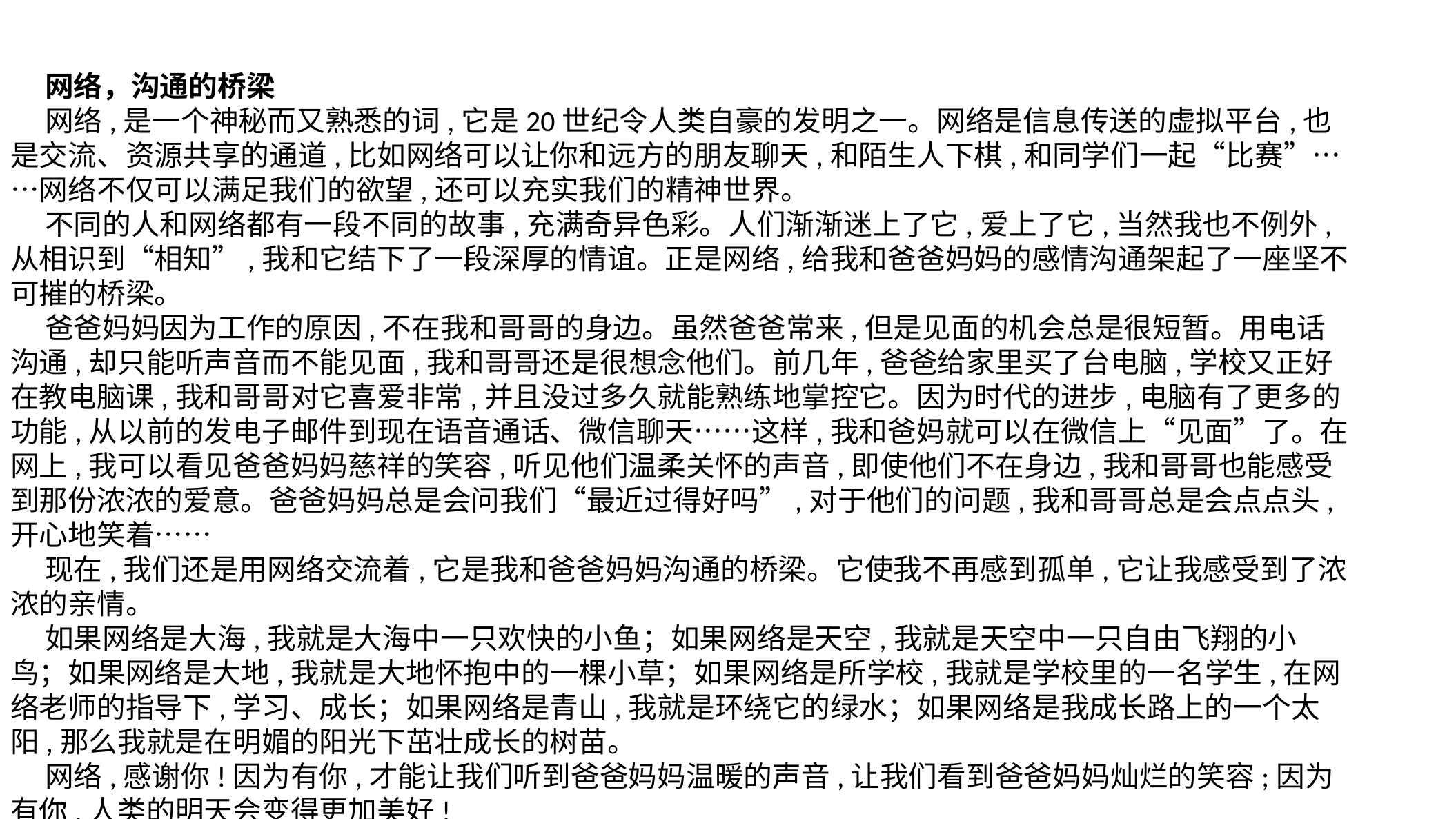

网络，沟通的桥梁
网络,是一个神秘而又熟悉的词,它是20世纪令人类自豪的发明之一。网络是信息传送的虚拟平台,也是交流、资源共享的通道,比如网络可以让你和远方的朋友聊天,和陌生人下棋,和同学们一起“比赛”……网络不仅可以满足我们的欲望,还可以充实我们的精神世界。
不同的人和网络都有一段不同的故事,充满奇异色彩。人们渐渐迷上了它,爱上了它,当然我也不例外,从相识到“相知”,我和它结下了一段深厚的情谊。正是网络,给我和爸爸妈妈的感情沟通架起了一座坚不可摧的桥梁。
爸爸妈妈因为工作的原因,不在我和哥哥的身边。虽然爸爸常来,但是见面的机会总是很短暂。用电话沟通,却只能听声音而不能见面,我和哥哥还是很想念他们。前几年,爸爸给家里买了台电脑,学校又正好在教电脑课,我和哥哥对它喜爱非常,并且没过多久就能熟练地掌控它。因为时代的进步,电脑有了更多的功能,从以前的发电子邮件到现在语音通话、微信聊天……这样,我和爸妈就可以在微信上“见面”了。在网上,我可以看见爸爸妈妈慈祥的笑容,听见他们温柔关怀的声音,即使他们不在身边,我和哥哥也能感受到那份浓浓的爱意。爸爸妈妈总是会问我们“最近过得好吗”,对于他们的问题,我和哥哥总是会点点头,开心地笑着……
现在,我们还是用网络交流着,它是我和爸爸妈妈沟通的桥梁。它使我不再感到孤单,它让我感受到了浓浓的亲情。
如果网络是大海,我就是大海中一只欢快的小鱼；如果网络是天空,我就是天空中一只自由飞翔的小鸟；如果网络是大地,我就是大地怀抱中的一棵小草；如果网络是所学校,我就是学校里的一名学生,在网络老师的指导下,学习、成长；如果网络是青山,我就是环绕它的绿水；如果网络是我成长路上的一个太阳,那么我就是在明媚的阳光下茁壮成长的树苗。
网络,感谢你!因为有你,才能让我们听到爸爸妈妈温暖的声音,让我们看到爸爸妈妈灿烂的笑容;因为有你,人类的明天会变得更加美好!